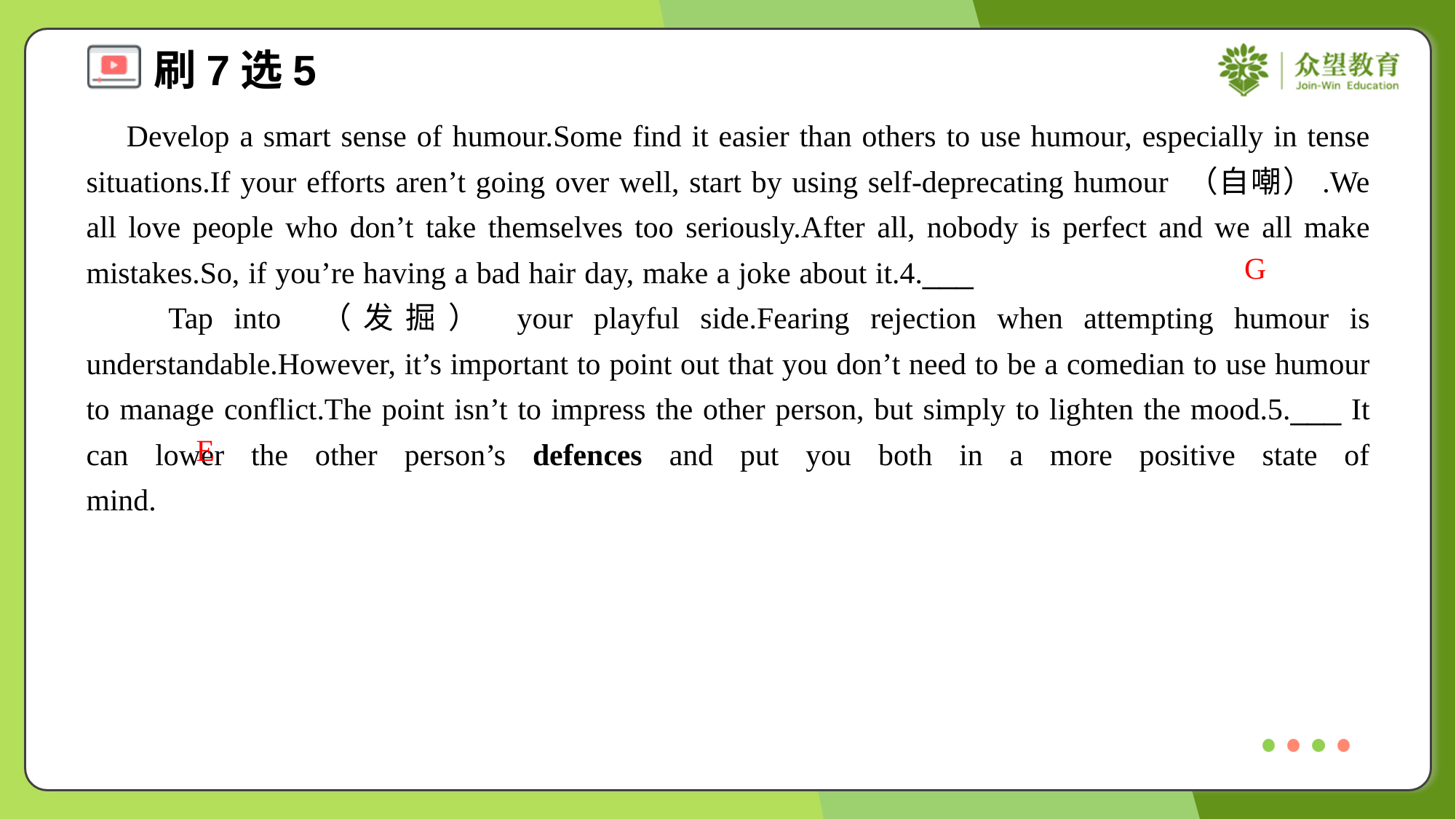

Develop a smart sense of humour.Some find it easier than others to use humour, especially in tense situations.If your efforts aren’t going over well, start by using self-deprecating humour （自嘲）.We all love people who don’t take themselves too seriously.After all, nobody is perfect and we all make mistakes.So, if you’re having a bad hair day, make a joke about it.4.___
    Tap into （发掘） your playful side.Fearing rejection when attempting humour is understandable.However, it’s important to point out that you don’t need to be a comedian to use humour to manage conflict.The point isn’t to impress the other person, but simply to lighten the mood.5.___ It can lower the other person’s defences and put you both in a more positive state of mind.#2.5
G
E